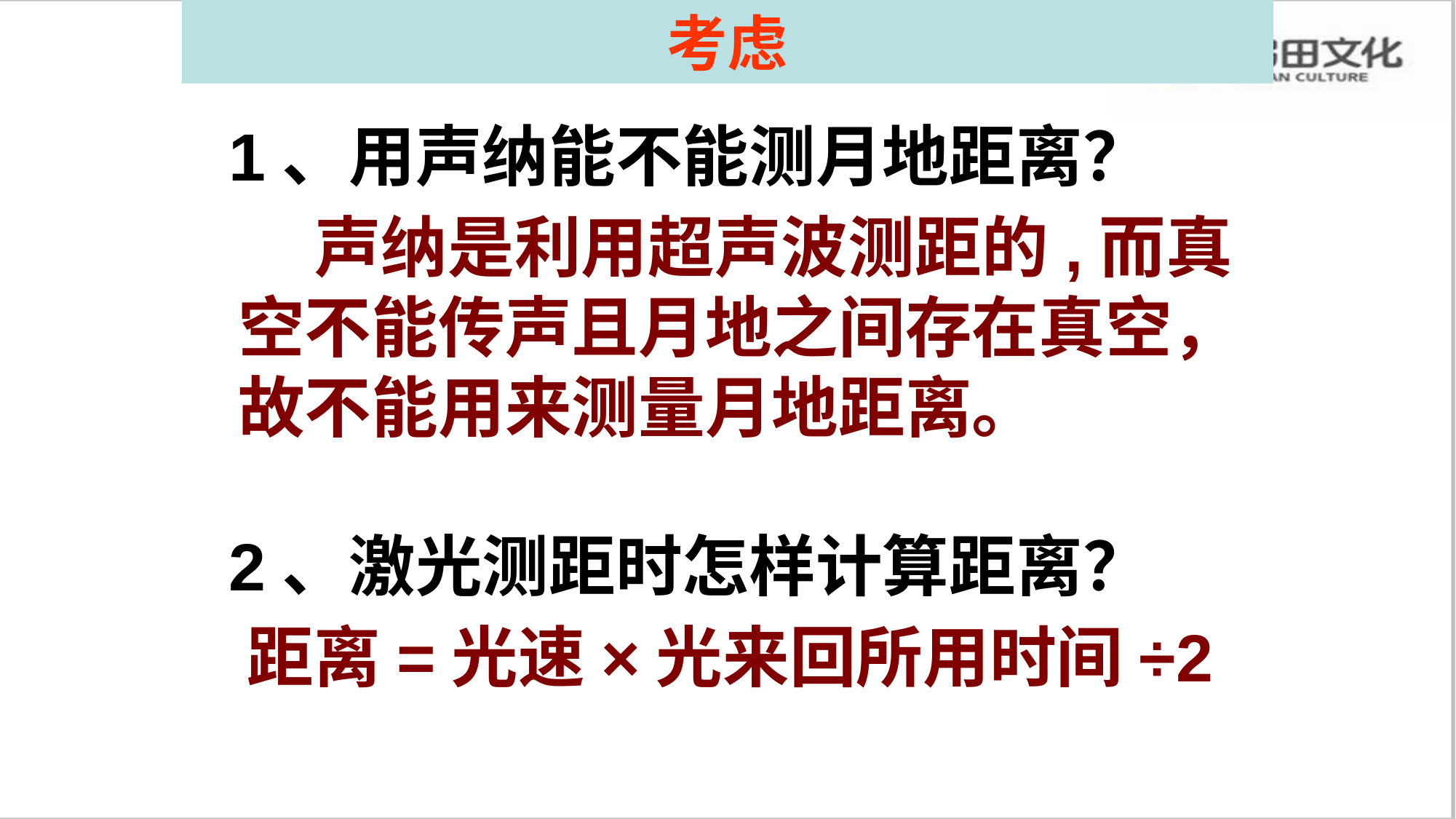

考虑
1、用声纳能不能测月地距离？
    声纳是利用超声波测距的,而真空不能传声且月地之间存在真空，故不能用来测量月地距离。
2、激光测距时怎样计算距离？
距离=光速×光来回所用时间÷2